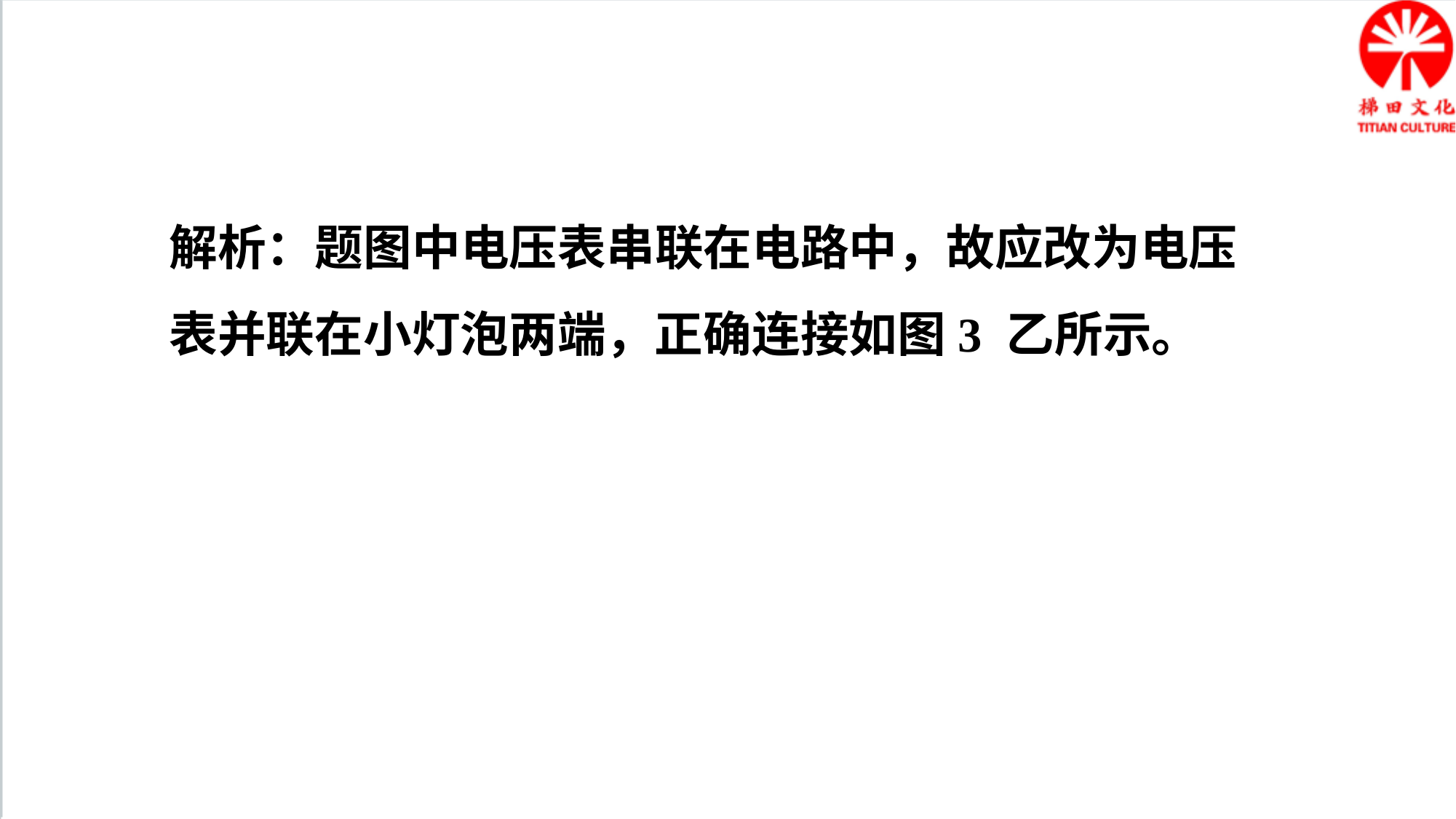

解析：题图中电压表串联在电路中，故应改为电压表并联在小灯泡两端，正确连接如图3 乙所示。